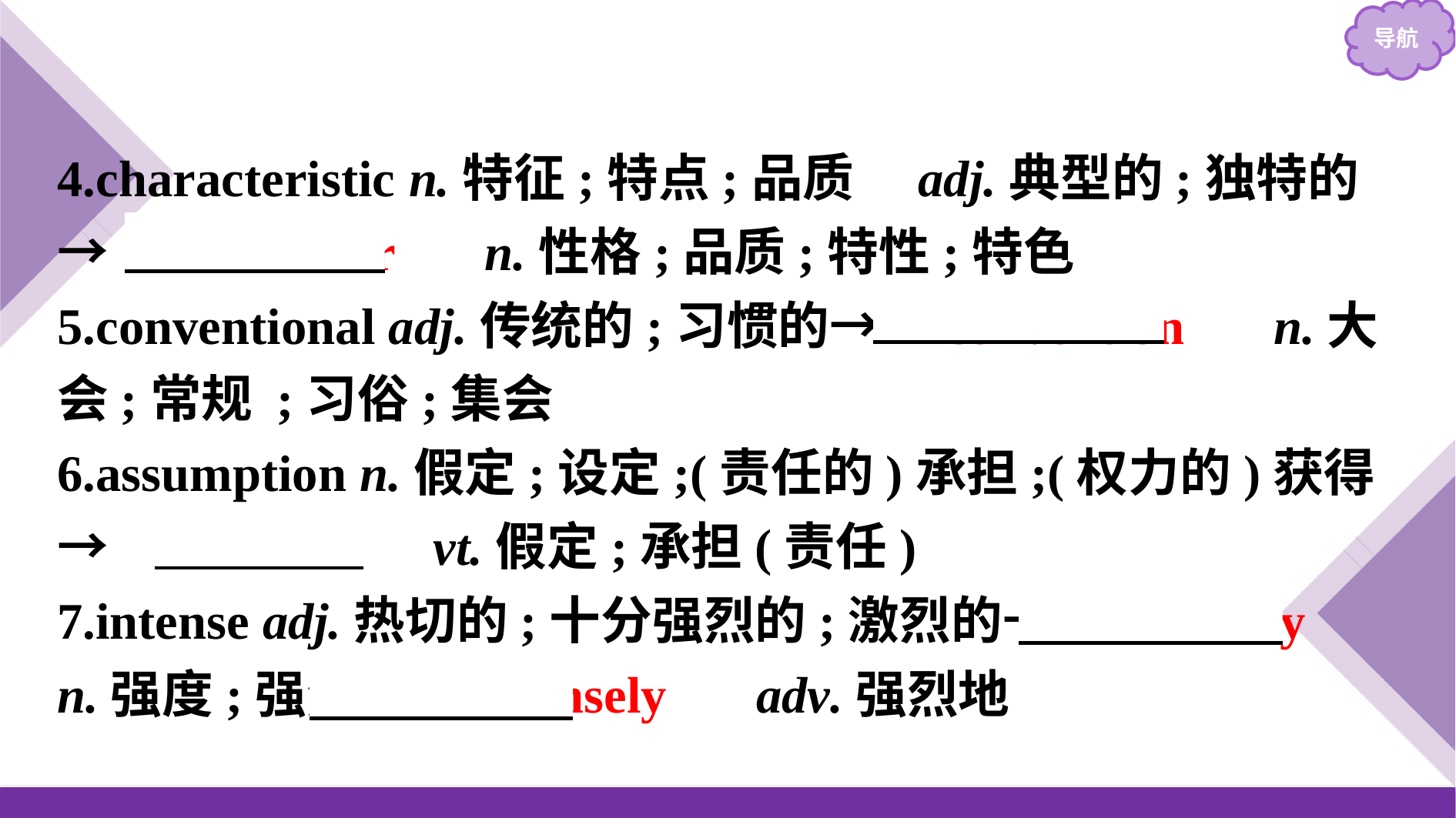

4.characteristic n.特征;特点;品质　adj.典型的;独特的
→　character　 n.性格;品质;特性;特色
5.conventional adj.传统的;习惯的→　convention　 n.大会;常规 ;习俗;集会
6.assumption n.假定;设定;(责任的)承担;(权力的)获得
→　assume　 vt.假定;承担(责任)
7.intense adj.热切的;十分强烈的;激烈的→　intensity　 n.强度;强烈→　intensely　 adv.强烈地